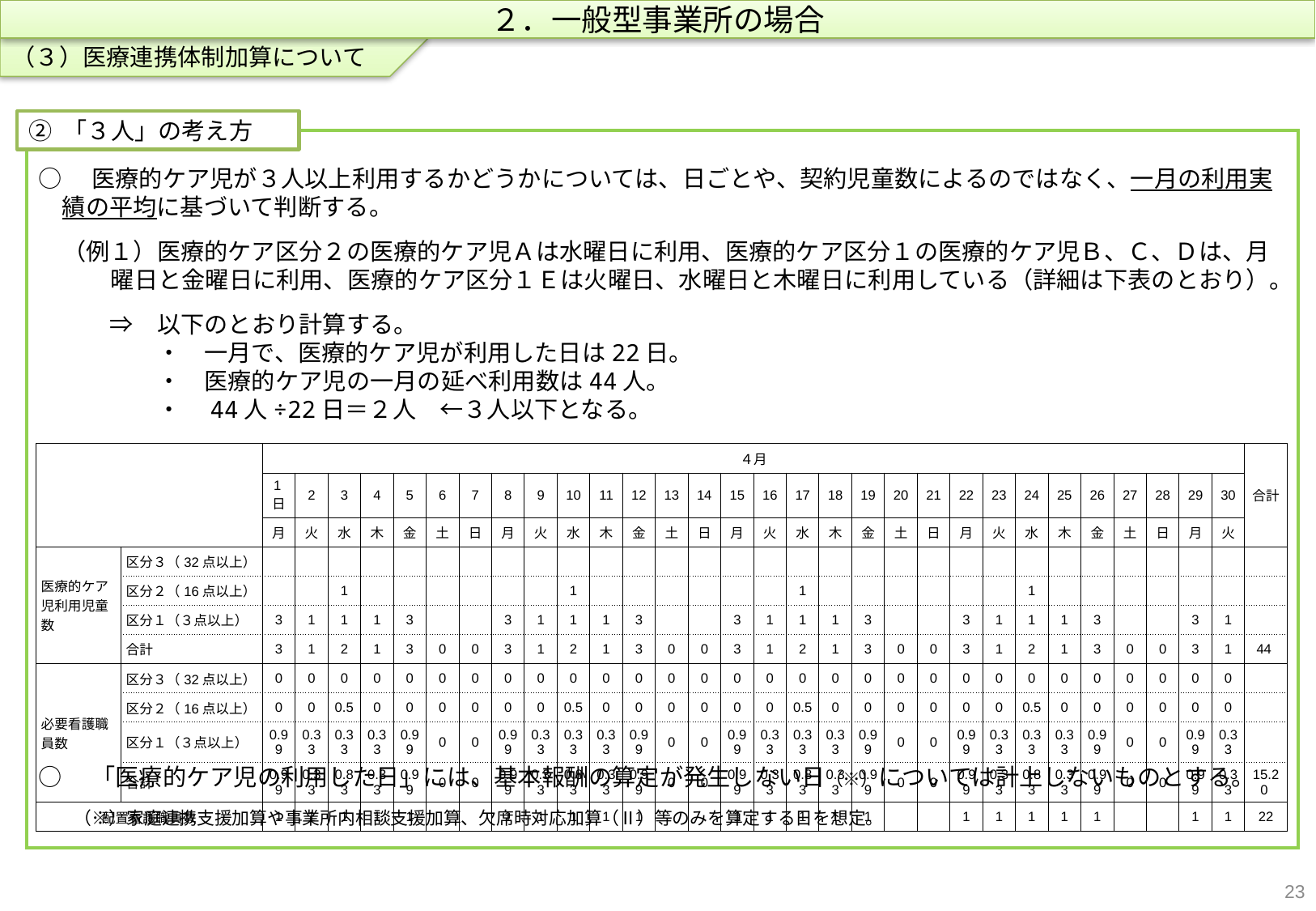

（３）医療連携体制加算について
２．一般型事業所の場合
② 「３人」の考え方
○　医療的ケア児が３人以上利用するかどうかについては、日ごとや、契約児童数によるのではなく、一月の利用実績の平均に基づいて判断する。

　（例１）医療的ケア区分２の医療的ケア児Ａは水曜日に利用、医療的ケア区分１の医療的ケア児Ｂ、Ｃ、Ｄは、月曜日と金曜日に利用、医療的ケア区分１Ｅは火曜日、水曜日と木曜日に利用している（詳細は下表のとおり）。

　　　⇒　以下のとおり計算する。
　　　　　・　一月で、医療的ケア児が利用した日は22日。
　　　　　・　医療的ケア児の一月の延べ利用数は44人。
　　　　　・　44人÷22日＝２人　←３人以下となる。

○　「医療的ケア児の利用した日」には、基本報酬の算定が発生しない日（※）については計上しないものとする。

　　（※）家庭連携支援加算や事業所内相談支援加算、欠席時対応加算（Ⅱ）等のみを算定する日を想定。
|  |  | ４月 |  |  |  |  |  |  |  |  |  |  |  |  |  |  |  |  |  |  |  |  |  |  |  |  |  |  |  |  |  | 合計 |
| --- | --- | --- | --- | --- | --- | --- | --- | --- | --- | --- | --- | --- | --- | --- | --- | --- | --- | --- | --- | --- | --- | --- | --- | --- | --- | --- | --- | --- | --- | --- | --- | --- |
|  |  | 1日 | 2 | 3 | 4 | 5 | 6 | 7 | 8 | 9 | 10 | 11 | 12 | 13 | 14 | 15 | 16 | 17 | 18 | 19 | 20 | 21 | 22 | 23 | 24 | 25 | 26 | 27 | 28 | 29 | 30 |  |
|  |  | 月 | 火 | 水 | 木 | 金 | 土 | 日 | 月 | 火 | 水 | 木 | 金 | 土 | 日 | 月 | 火 | 水 | 木 | 金 | 土 | 日 | 月 | 火 | 水 | 木 | 金 | 土 | 日 | 月 | 火 |  |
| 医療的ケア児利用児童数 | 区分３（32点以上） |  |  |  |  |  |  |  |  |  |  |  |  |  |  |  |  |  |  |  |  |  |  |  |  |  |  |  |  |  |  |  |
|  | 区分２（16点以上） |  |  | 1 |  |  |  |  |  |  | 1 |  |  |  |  |  |  | 1 |  |  |  |  |  |  | 1 |  |  |  |  |  |  |  |
|  | 区分１（３点以上） | 3 | 1 | 1 | 1 | 3 |  |  | 3 | 1 | 1 | 1 | 3 |  |  | 3 | 1 | 1 | 1 | 3 |  |  | 3 | 1 | 1 | 1 | 3 |  |  | 3 | 1 |  |
|  | 合計 | 3 | 1 | 2 | 1 | 3 | 0 | 0 | 3 | 1 | 2 | 1 | 3 | 0 | 0 | 3 | 1 | 2 | 1 | 3 | 0 | 0 | 3 | 1 | 2 | 1 | 3 | 0 | 0 | 3 | 1 | 44 |
| 必要看護職員数 | 区分３（32点以上） | 0 | 0 | 0 | 0 | 0 | 0 | 0 | 0 | 0 | 0 | 0 | 0 | 0 | 0 | 0 | 0 | 0 | 0 | 0 | 0 | 0 | 0 | 0 | 0 | 0 | 0 | 0 | 0 | 0 | 0 |  |
|  | 区分２（16点以上） | 0 | 0 | 0.5 | 0 | 0 | 0 | 0 | 0 | 0 | 0.5 | 0 | 0 | 0 | 0 | 0 | 0 | 0.5 | 0 | 0 | 0 | 0 | 0 | 0 | 0.5 | 0 | 0 | 0 | 0 | 0 | 0 |  |
|  | 区分１（３点以上） | 0.99 | 0.33 | 0.33 | 0.33 | 0.99 | 0 | 0 | 0.99 | 0.33 | 0.33 | 0.33 | 0.99 | 0 | 0 | 0.99 | 0.33 | 0.33 | 0.33 | 0.99 | 0 | 0 | 0.99 | 0.33 | 0.33 | 0.33 | 0.99 | 0 | 0 | 0.99 | 0.33 |  |
|  | 合計 | 0.99 | 0.33 | 0.83 | 0.33 | 0.99 | 0 | 0 | 0.99 | 0.33 | 0.83 | 0.33 | 0.99 | 0 | 0 | 0.99 | 0.33 | 0.83 | 0.33 | 0.99 | 0 | 0 | 0.99 | 0.33 | 0.83 | 0.33 | 0.99 | 0 | 0 | 0.99 | 0.33 | 15.20 |
| 配置看護職員数 |  | 1 | 1 | 1 | 1 | 1 |  |  | 1 | 1 | 1 | 1 | 1 |  |  | 1 | 1 | 1 | 1 | 1 |  |  | 1 | 1 | 1 | 1 | 1 |  |  | 1 | 1 | 22 |
23